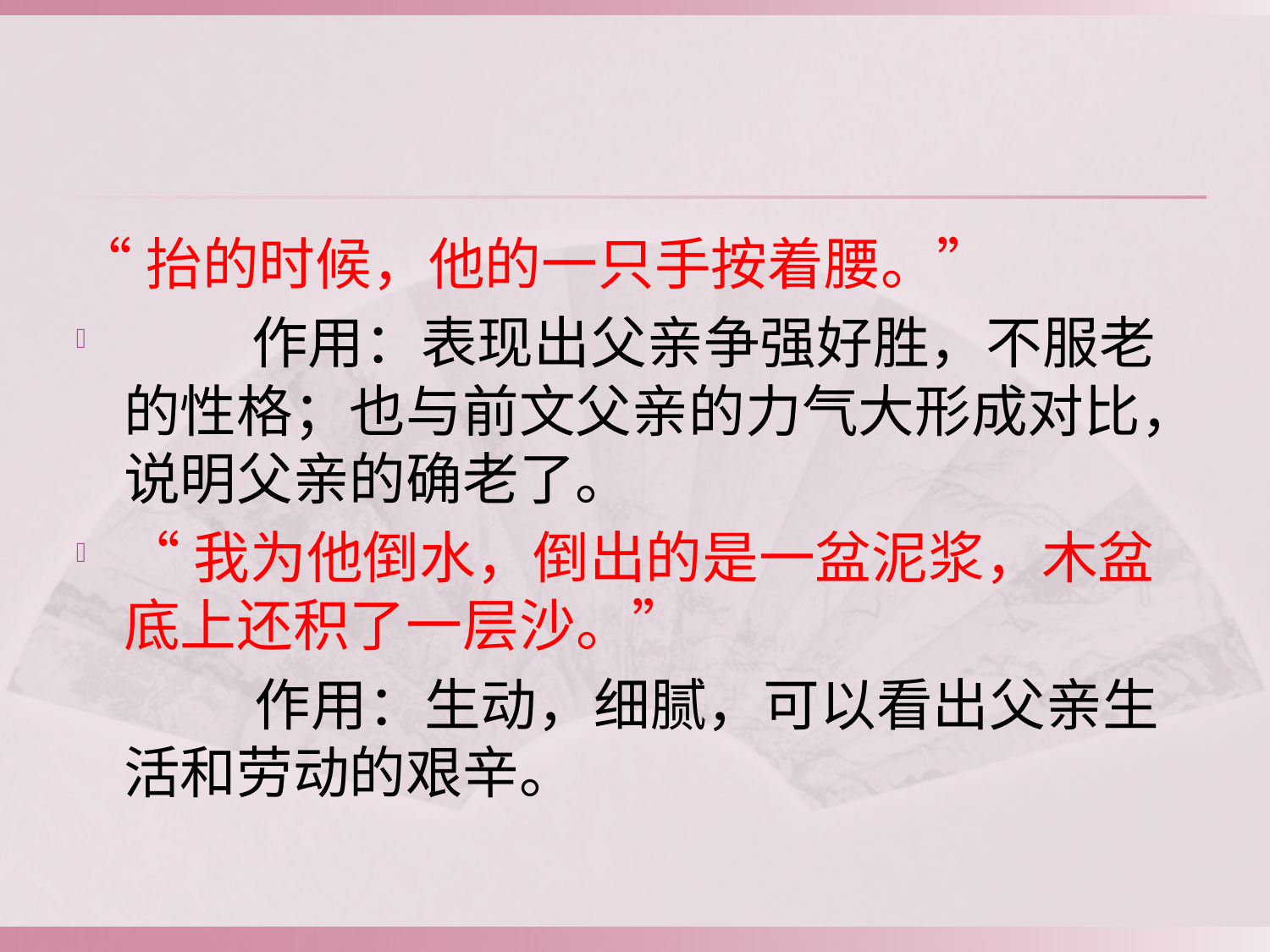

#
“抬的时候，他的一只手按着腰。”
         作用：表现出父亲争强好胜，不服老的性格；也与前文父亲的力气大形成对比，说明父亲的确老了。
“我为他倒水，倒出的是一盆泥浆，木盆底上还积了一层沙。”
             作用：生动，细腻，可以看出父亲生活和劳动的艰辛。